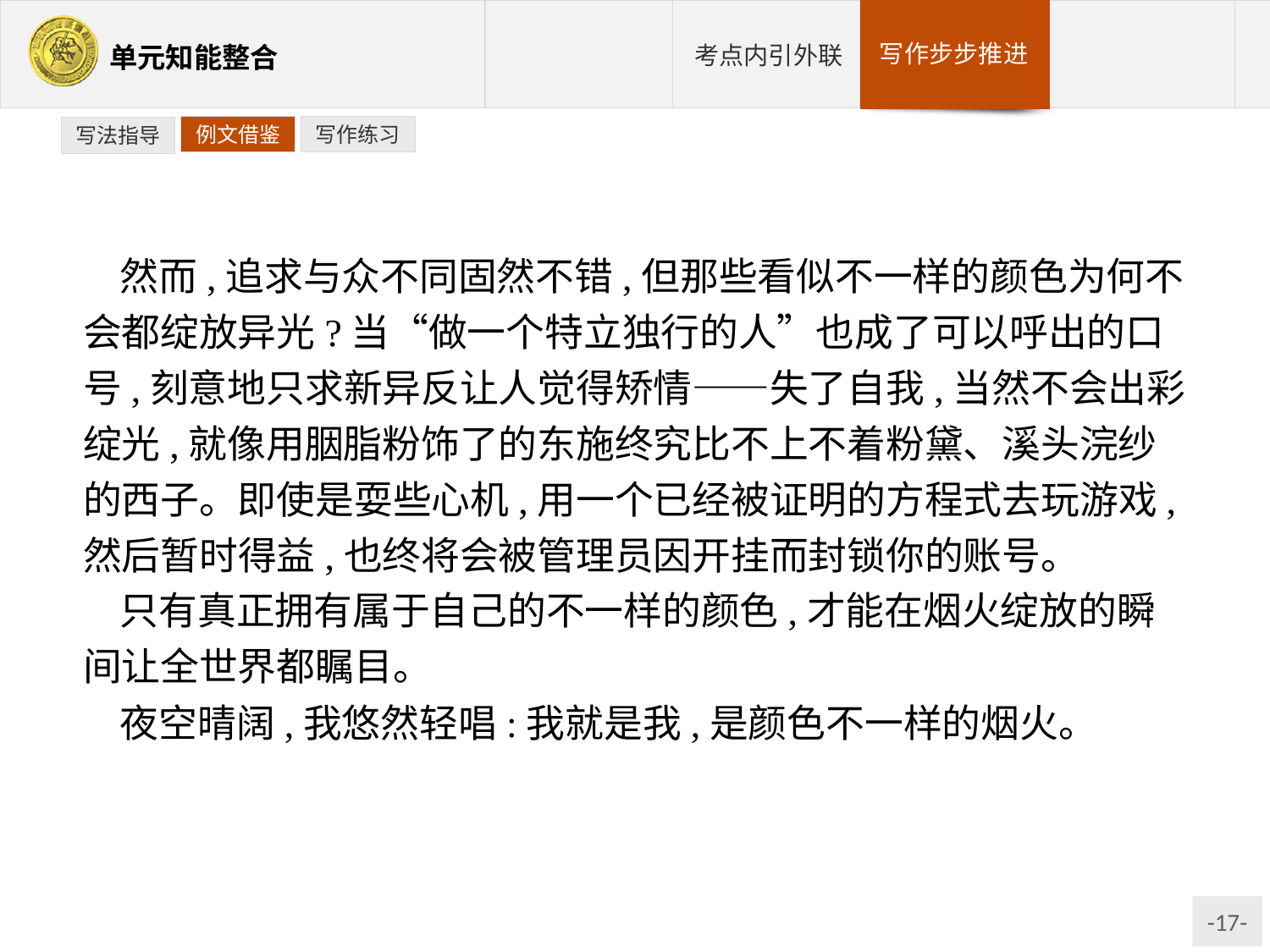

例文借鉴
写作练习
写法指导
然而,追求与众不同固然不错,但那些看似不一样的颜色为何不会都绽放异光?当“做一个特立独行的人”也成了可以呼出的口号,刻意地只求新异反让人觉得矫情——失了自我,当然不会出彩绽光,就像用胭脂粉饰了的东施终究比不上不着粉黛、溪头浣纱的西子。即使是耍些心机,用一个已经被证明的方程式去玩游戏,然后暂时得益,也终将会被管理员因开挂而封锁你的账号。
只有真正拥有属于自己的不一样的颜色,才能在烟火绽放的瞬间让全世界都瞩目。
夜空晴阔,我悠然轻唱:我就是我,是颜色不一样的烟火。